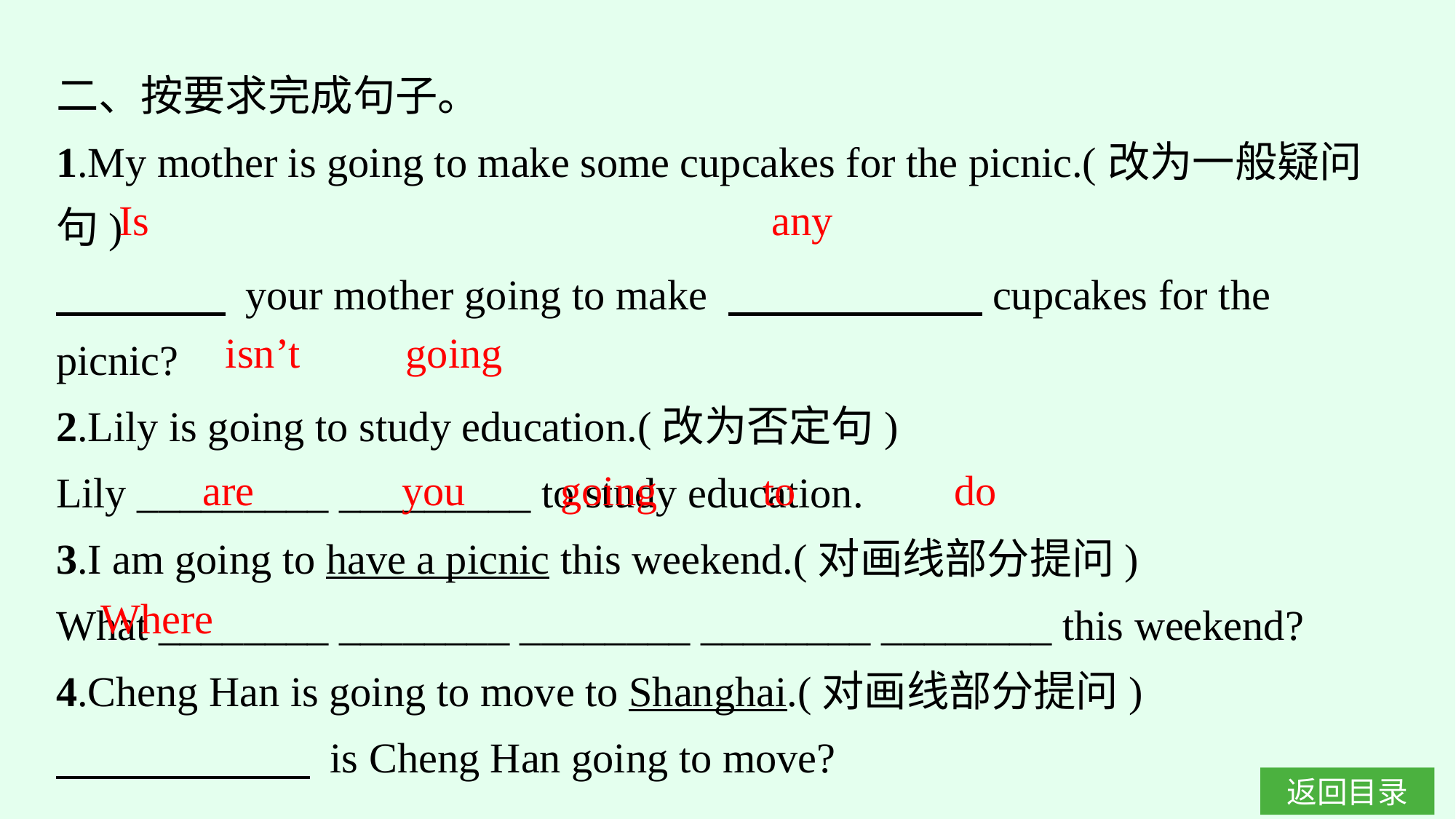

二、按要求完成句子。
1.My mother is going to make some cupcakes for the picnic.(改为一般疑问句)
　　　　 your mother going to make 　　　　　　cupcakes for the picnic?
2.Lily is going to study education.(改为否定句)
Lily _________ _________ to study education.
3.I am going to have a picnic this weekend.(对画线部分提问)
What ________ ________ ________ ________ ________ this weekend?
4.Cheng Han is going to move to Shanghai.(对画线部分提问)
　　　　　　 is Cheng Han going to move?
Is                                                           any
isn’t          going
are              you         going          to               do
Where